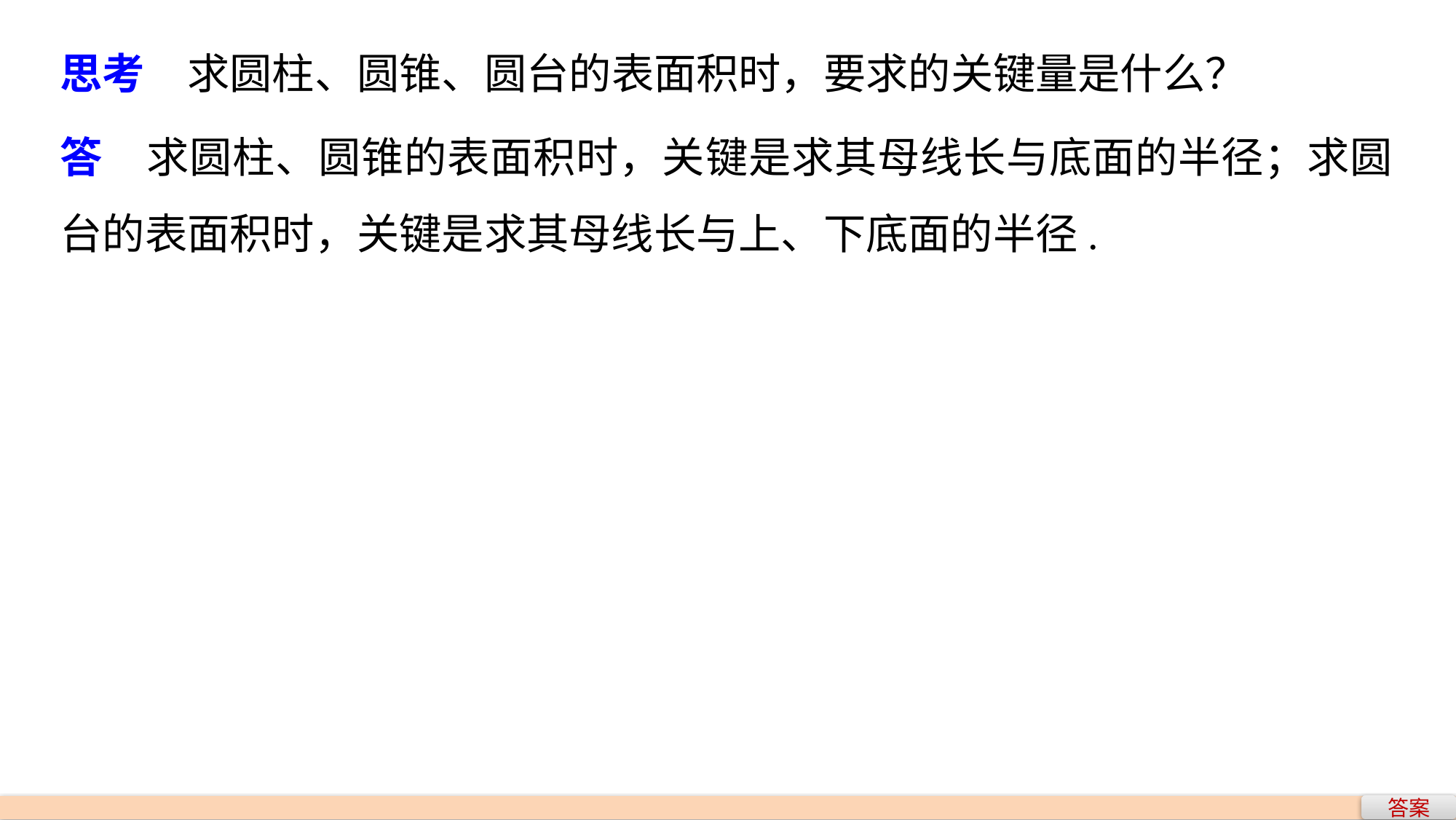

思考　求圆柱、圆锥、圆台的表面积时，要求的关键量是什么？
答　求圆柱、圆锥的表面积时，关键是求其母线长与底面的半径；求圆台的表面积时，关键是求其母线长与上、下底面的半径.
答案